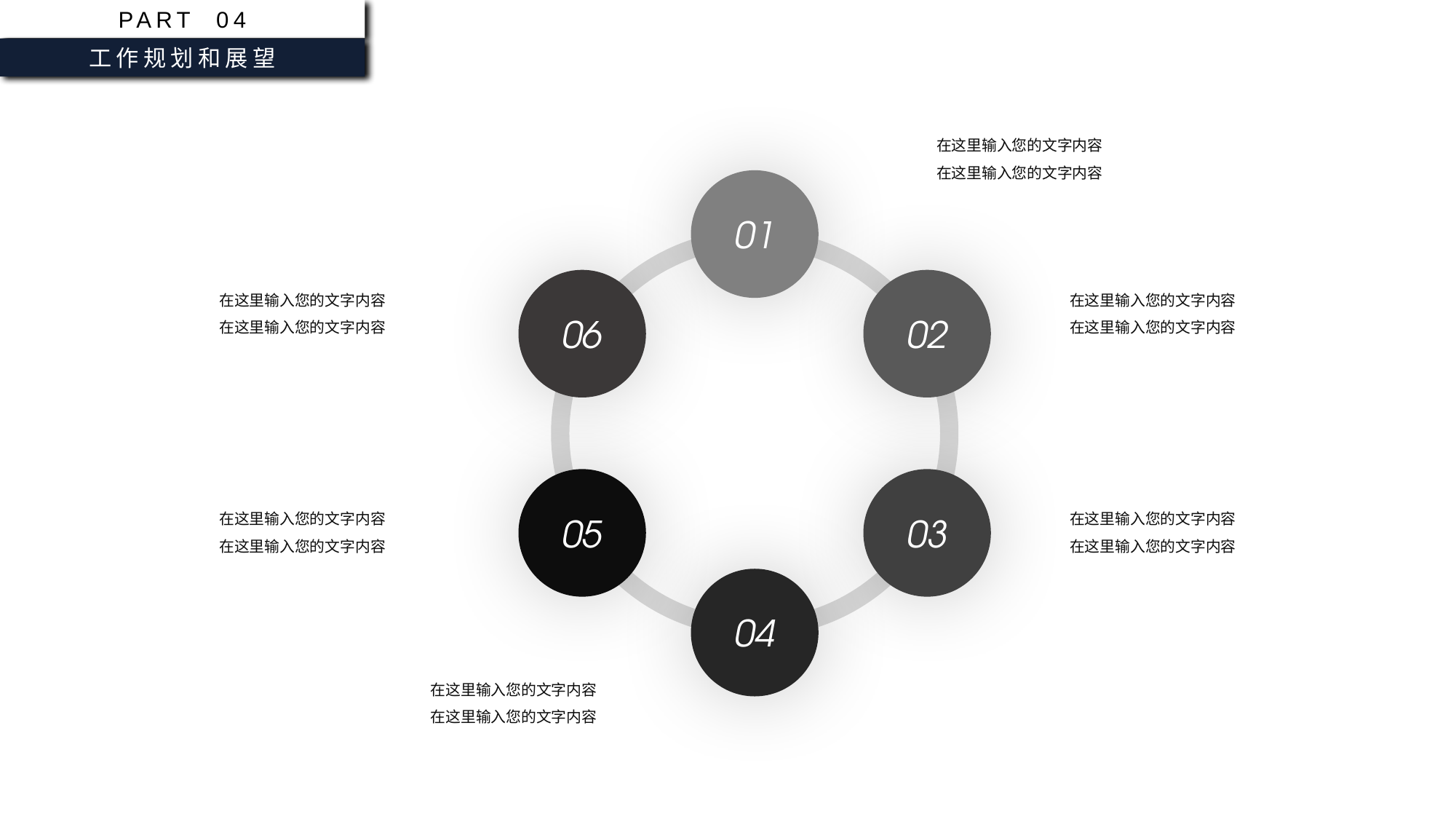

PART  04
工作规划和展望
在这里输入您的文字内容
在这里输入您的文字内容
01

06
02
05
03
04
在这里输入您的文字内容
在这里输入您的文字内容
在这里输入您的文字内容
在这里输入您的文字内容
在这里输入您的文字内容
在这里输入您的文字内容
在这里输入您的文字内容
在这里输入您的文字内容
在这里输入您的文字内容
在这里输入您的文字内容